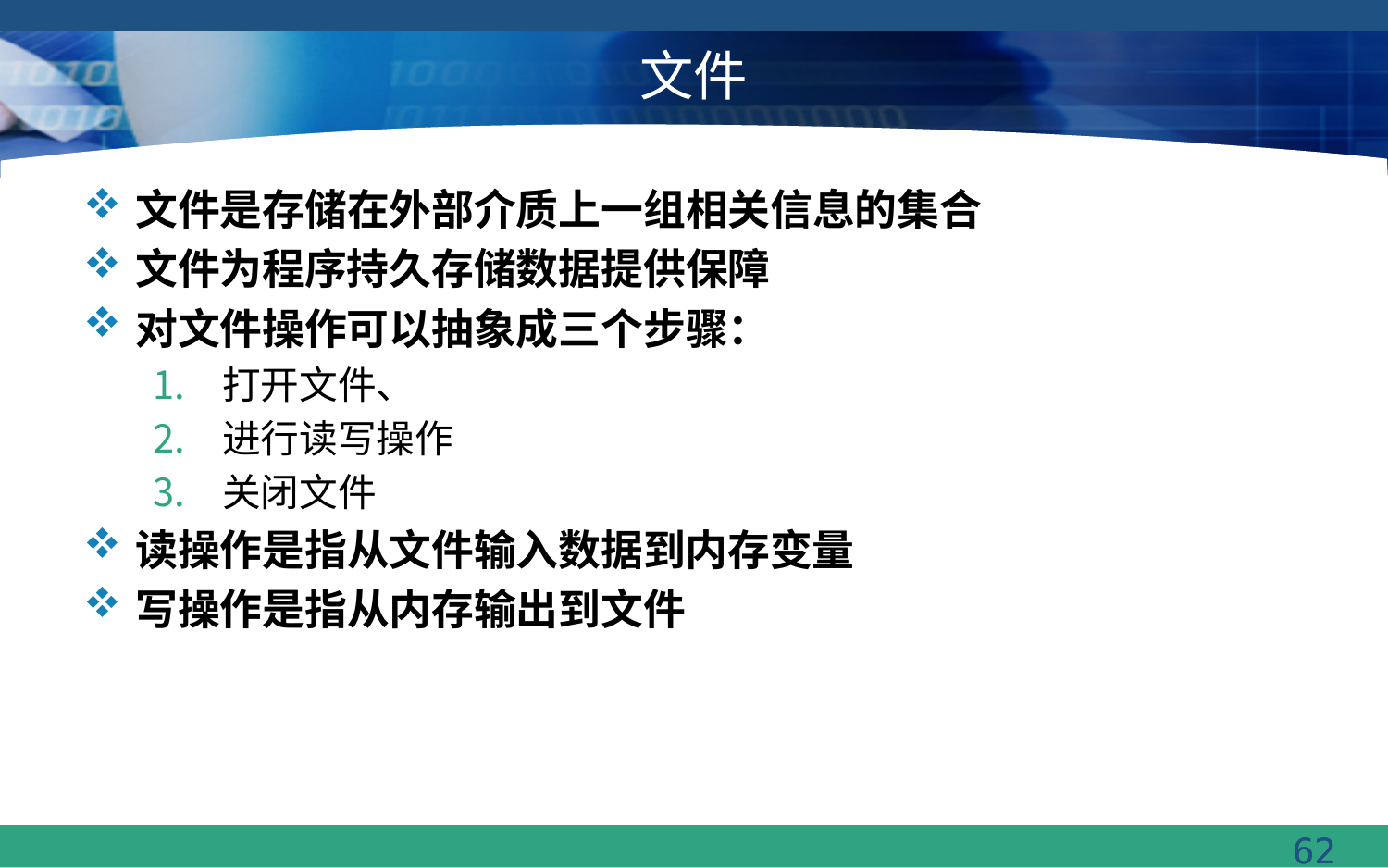

# 文件
文件是存储在外部介质上一组相关信息的集合
文件为程序持久存储数据提供保障
对文件操作可以抽象成三个步骤：
打开文件、
进行读写操作
关闭文件
读操作是指从文件输入数据到内存变量
写操作是指从内存输出到文件